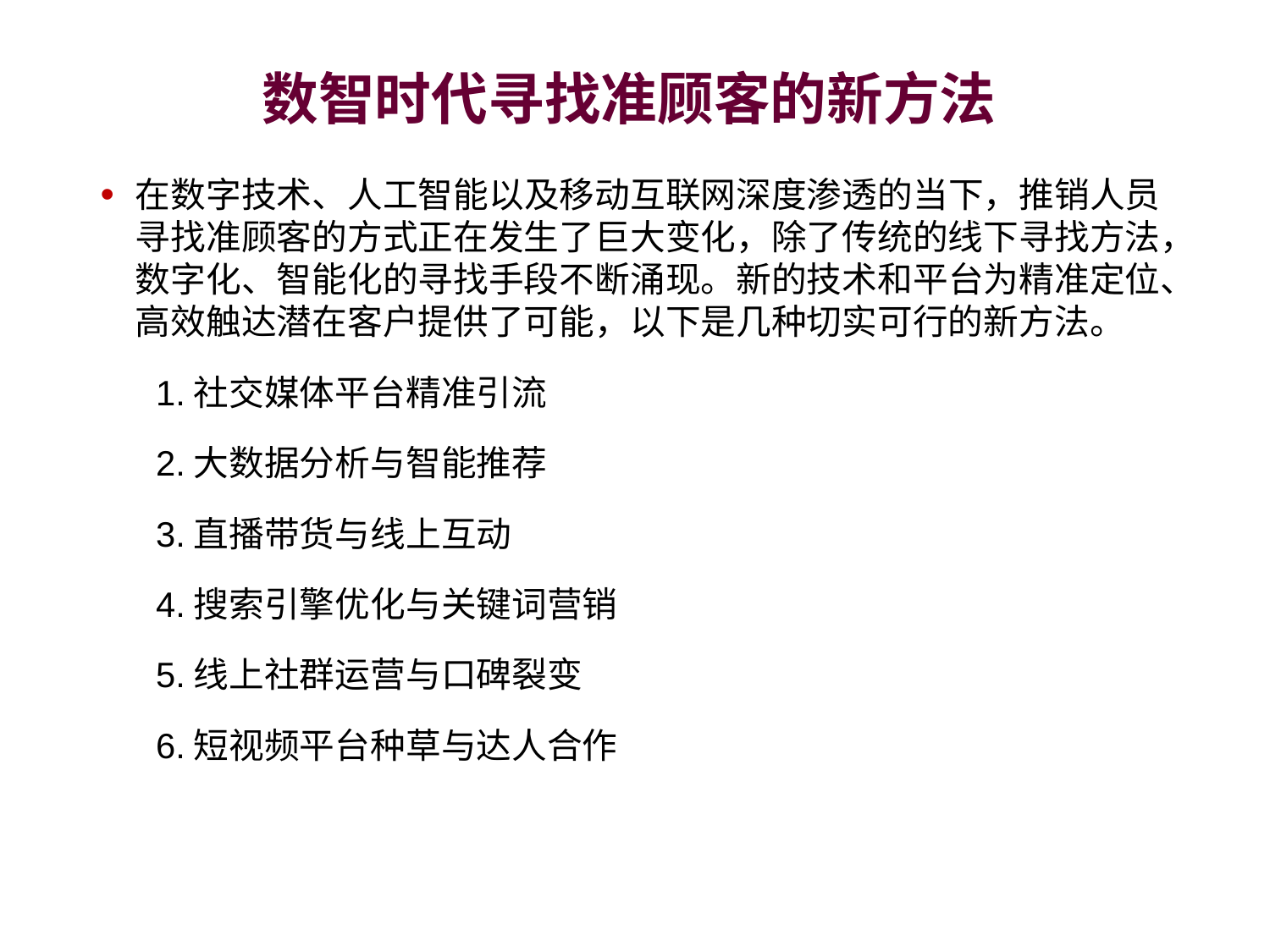

# 数智时代寻找准顾客的新方法
在数字技术、人工智能以及移动互联网深度渗透的当下，推销人员寻找准顾客的方式正在发生了巨大变化，除了传统的线下寻找方法，数字化、智能化的寻找手段不断涌现。新的技术和平台为精准定位、高效触达潜在客户提供了可能，以下是几种切实可行的新方法。
1.社交媒体平台精准引流
2.大数据分析与智能推荐
3.直播带货与线上互动
4.搜索引擎优化与关键词营销​
5.线上社群运营与口碑裂变​
6.短视频平台种草与达人合作​